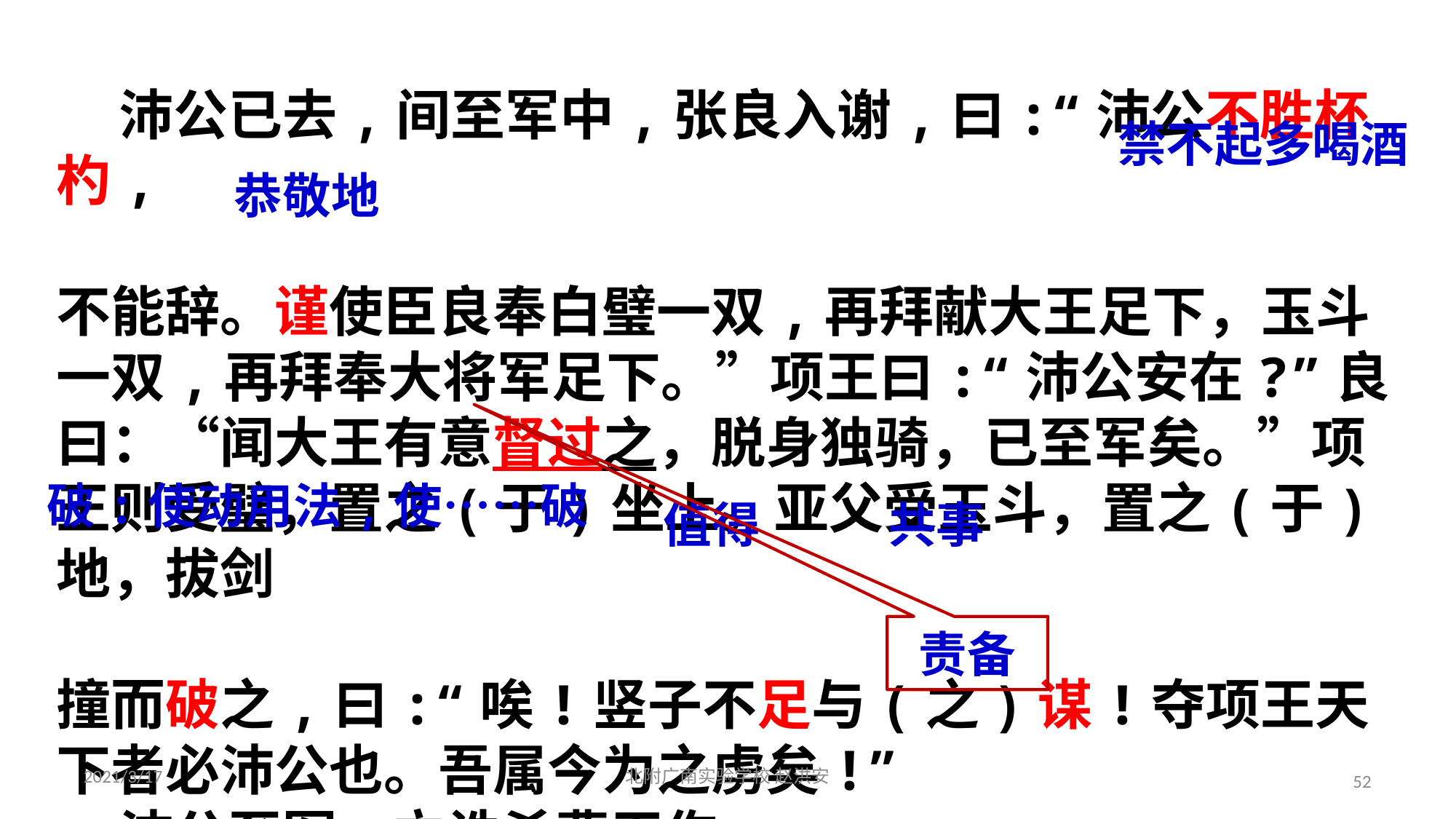

沛公已去,间至军中,张良入谢,曰:“沛公不胜杯杓,

不能辞。谨使臣良奉白璧一双,再拜献大王足下，玉斗一双,再拜奉大将军足下。”项王曰:“沛公安在?”良曰：“闻大王有意督过之，脱身独骑，已至军矣。”项王则受璧，置之(于)坐上。亚父受玉斗，置之(于)地，拔剑

撞而破之,曰:“唉!竖子不足与(之)谋!夺项王天下者必沛公也。吾属今为之虏矣!”
    沛公至军，立诛杀曹无伤。
禁不起多喝酒
恭敬地
破:使动用法,使……破
值得
共事
责备
2021/3/17
北附广南实验学校 赵洪安
52